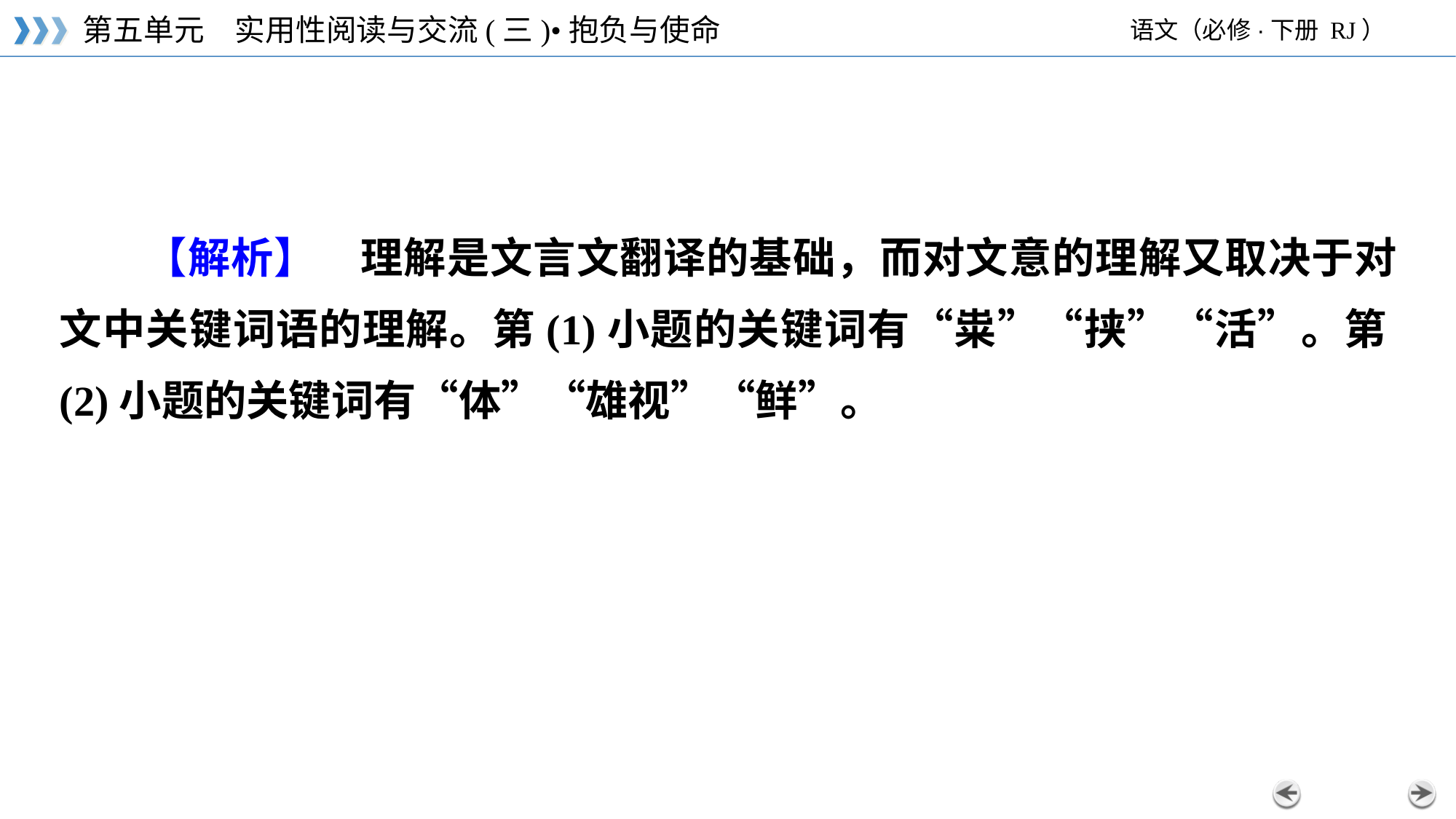

【解析】　理解是文言文翻译的基础，而对文意的理解又取决于对文中关键词语的理解。第(1)小题的关键词有“粜”“挟”“活”。第(2)小题的关键词有“体”“雄视”“鲜”。